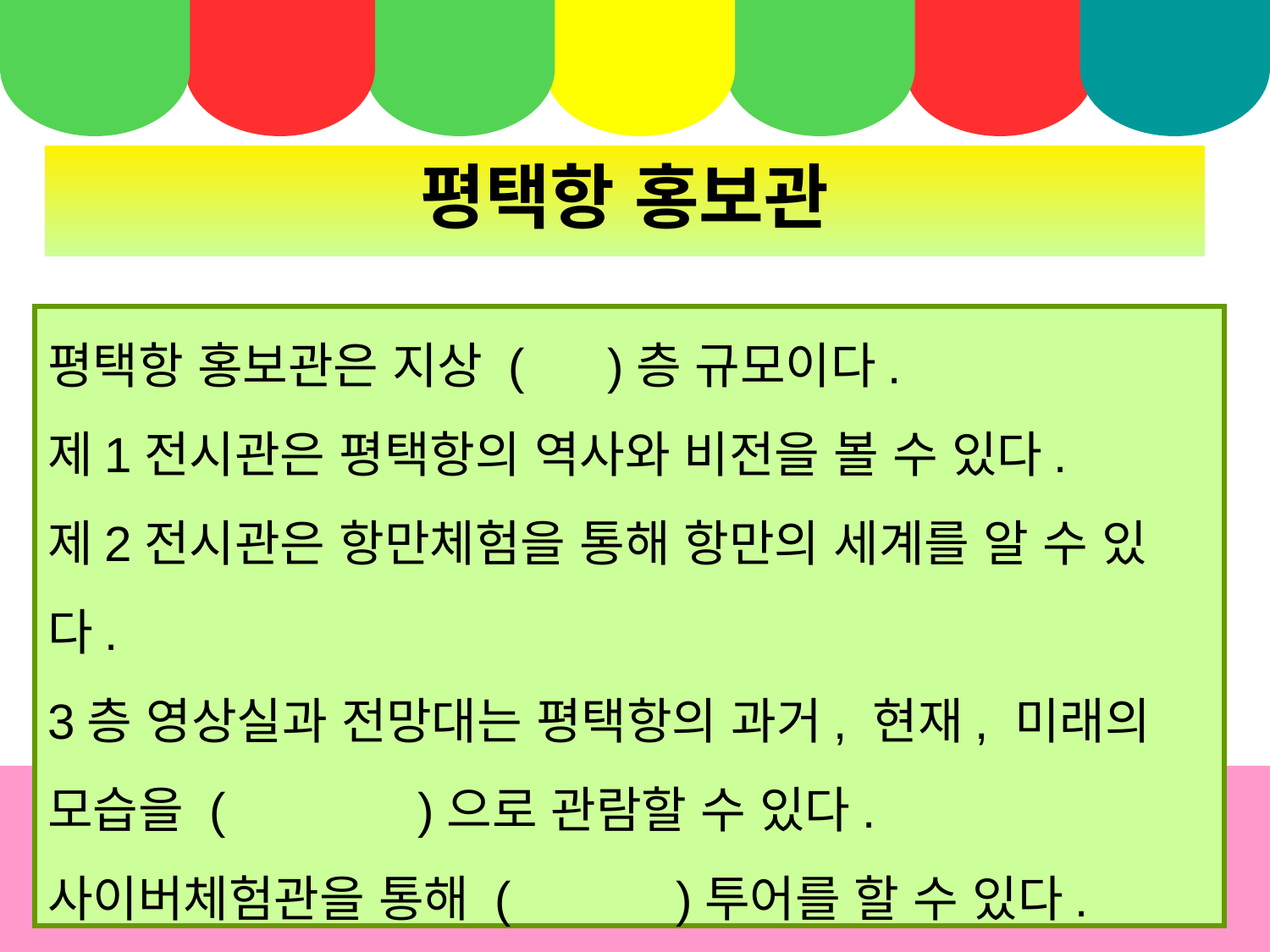

평택항 홍보관
평택항 홍보관은 지상 (      )층 규모이다.
제1전시관은 평택항의 역사와 비전을 볼 수 있다.
제2전시관은 항만체험을 통해 항만의 세계를 알 수 있다.
3층 영상실과 전망대는 평택항의 과거, 현재, 미래의 모습을 (              )으로 관람할 수 있다.
사이버체험관을 통해 (            )투어를 할 수 있다.